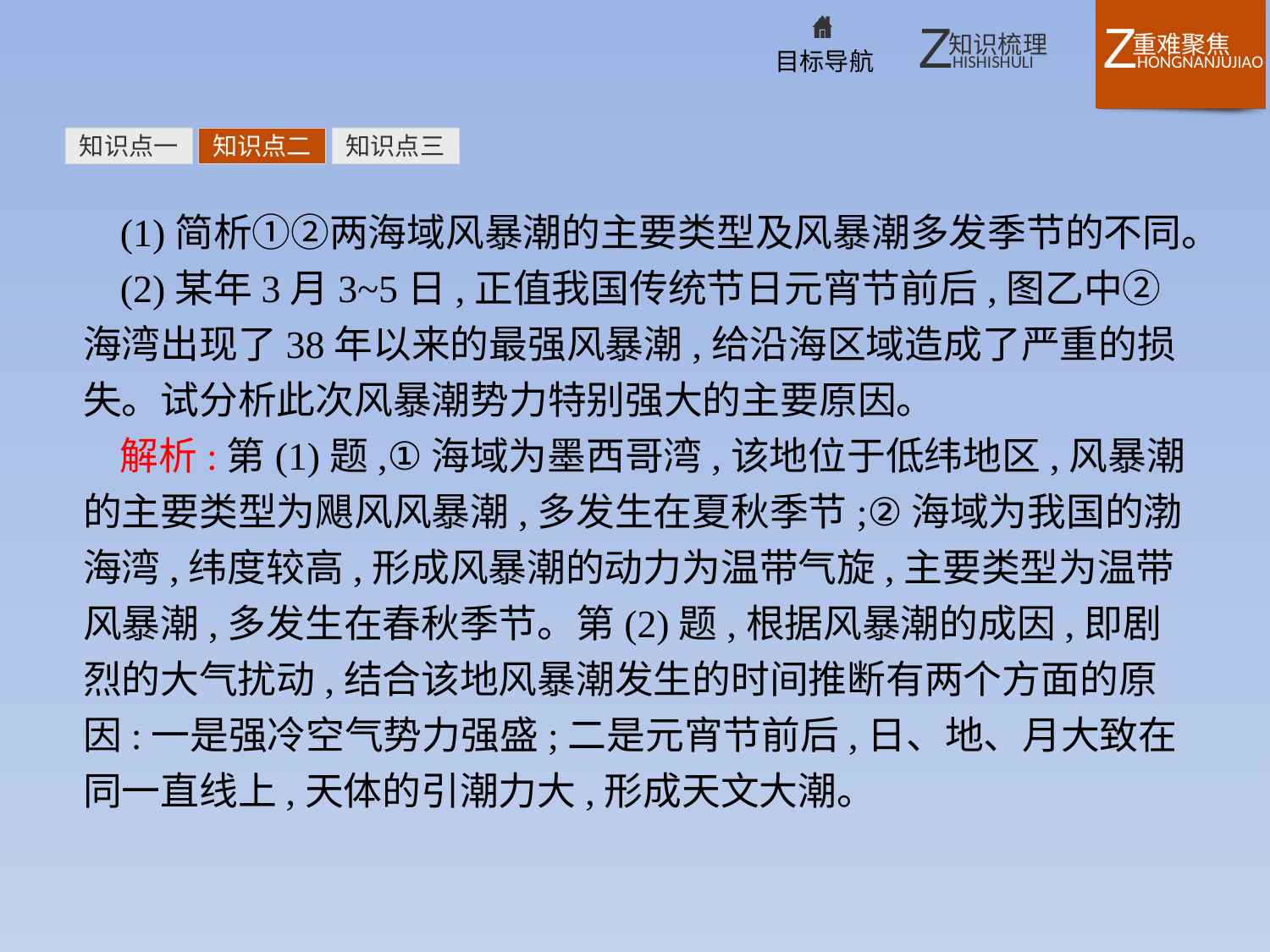

知识点一
知识点二
知识点三
(1)简析①②两海域风暴潮的主要类型及风暴潮多发季节的不同。
(2)某年3月3~5日,正值我国传统节日元宵节前后,图乙中②海湾出现了38年以来的最强风暴潮,给沿海区域造成了严重的损失。试分析此次风暴潮势力特别强大的主要原因。
解析:第(1)题,①海域为墨西哥湾,该地位于低纬地区,风暴潮的主要类型为飓风风暴潮,多发生在夏秋季节;②海域为我国的渤海湾,纬度较高,形成风暴潮的动力为温带气旋,主要类型为温带风暴潮,多发生在春秋季节。第(2)题,根据风暴潮的成因,即剧烈的大气扰动,结合该地风暴潮发生的时间推断有两个方面的原因:一是强冷空气势力强盛;二是元宵节前后,日、地、月大致在同一直线上,天体的引潮力大,形成天文大潮。